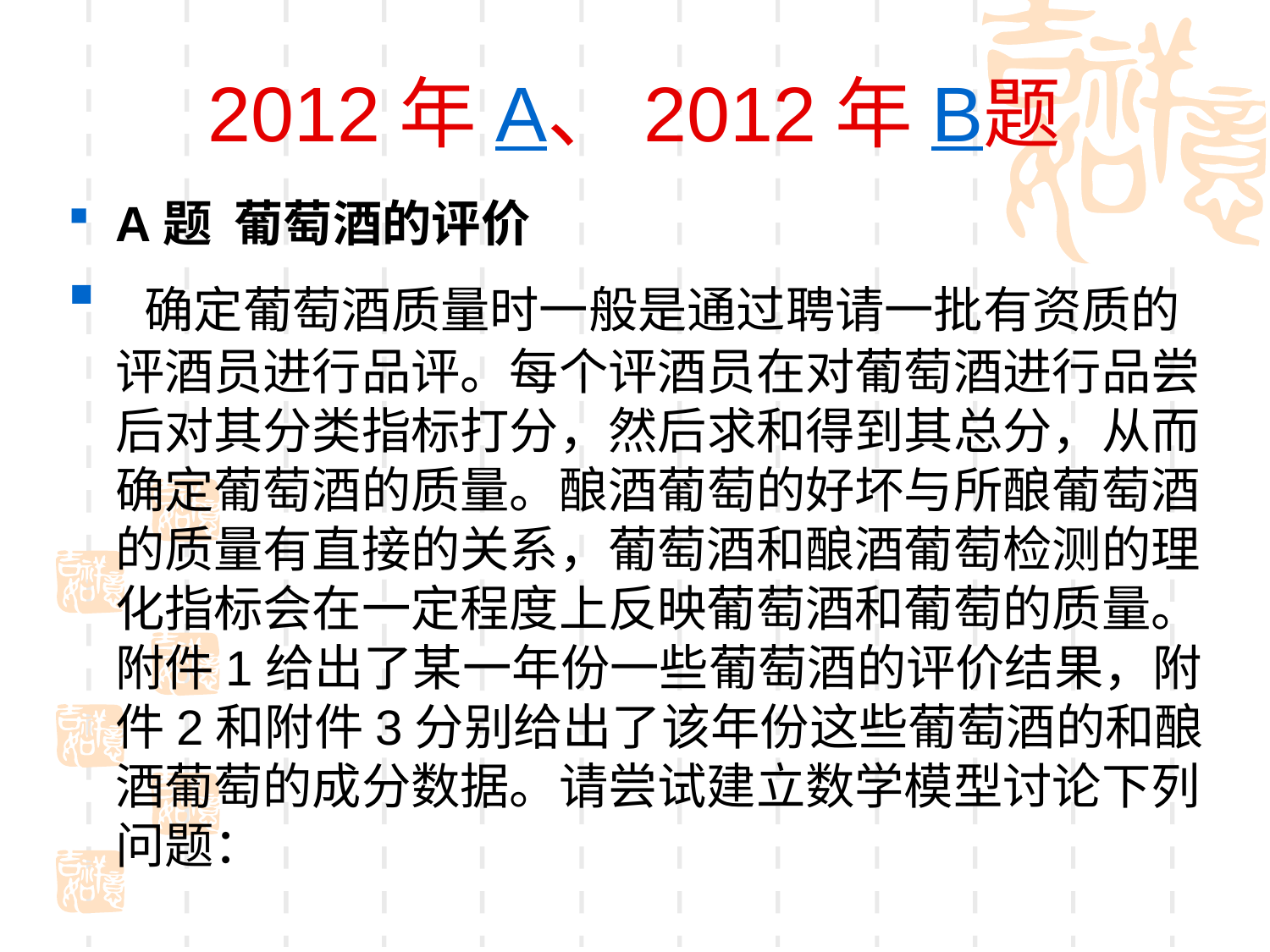

# 2012年A、2012年B题
A题  葡萄酒的评价
 确定葡萄酒质量时一般是通过聘请一批有资质的评酒员进行品评。每个评酒员在对葡萄酒进行品尝后对其分类指标打分，然后求和得到其总分，从而确定葡萄酒的质量。酿酒葡萄的好坏与所酿葡萄酒的质量有直接的关系，葡萄酒和酿酒葡萄检测的理化指标会在一定程度上反映葡萄酒和葡萄的质量。附件1给出了某一年份一些葡萄酒的评价结果，附件2和附件3分别给出了该年份这些葡萄酒的和酿酒葡萄的成分数据。请尝试建立数学模型讨论下列问题：